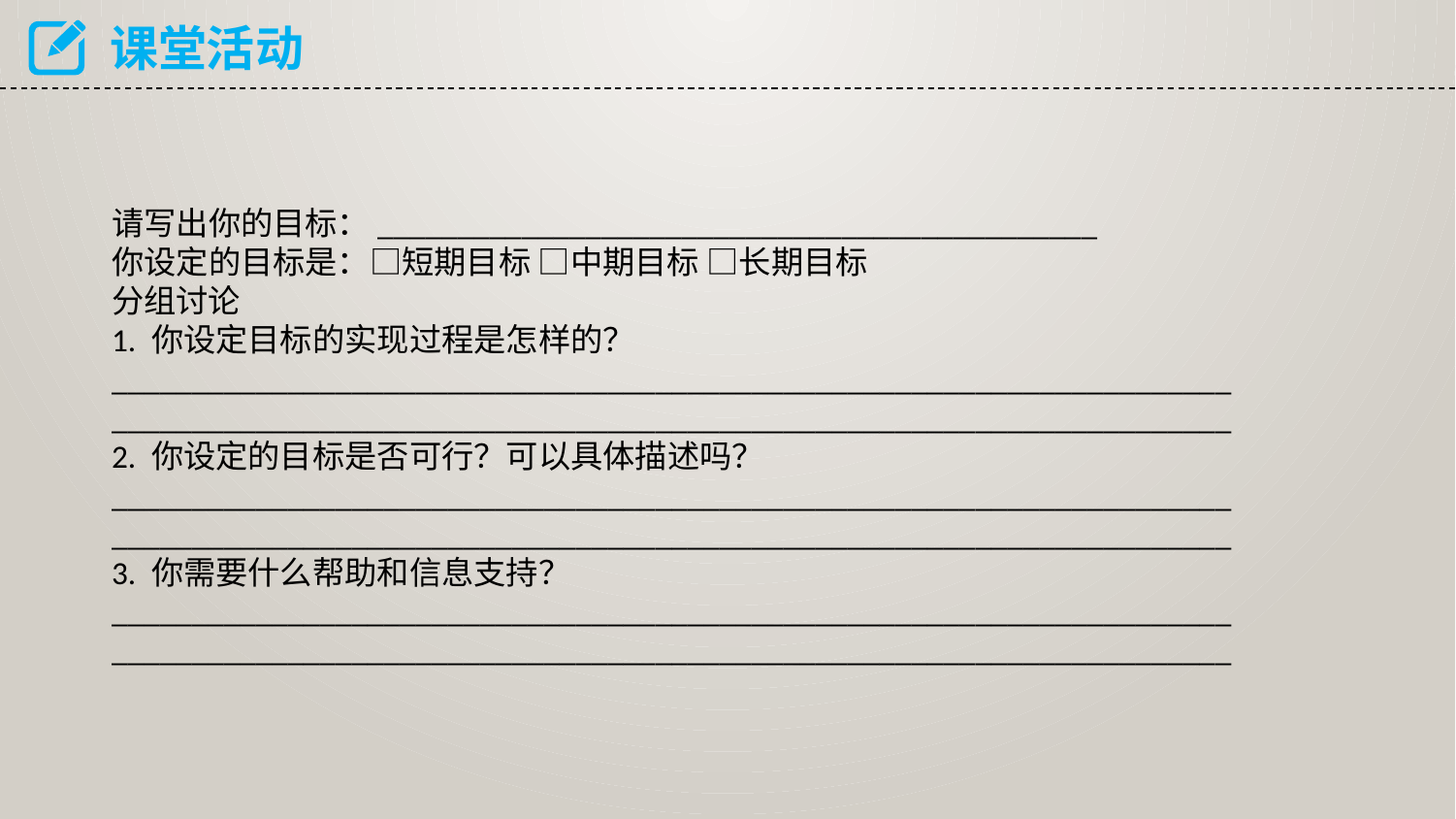

课堂活动

请写出你的目标：_____________________________________________
你设定的目标是：□短期目标 □中期目标 □长期目标
分组讨论
1. 你设定目标的实现过程是怎样的？
______________________________________________________________________
______________________________________________________________________
2. 你设定的目标是否可行？可以具体描述吗？
______________________________________________________________________
______________________________________________________________________
3. 你需要什么帮助和信息支持？______________________________________________________________________
______________________________________________________________________

49